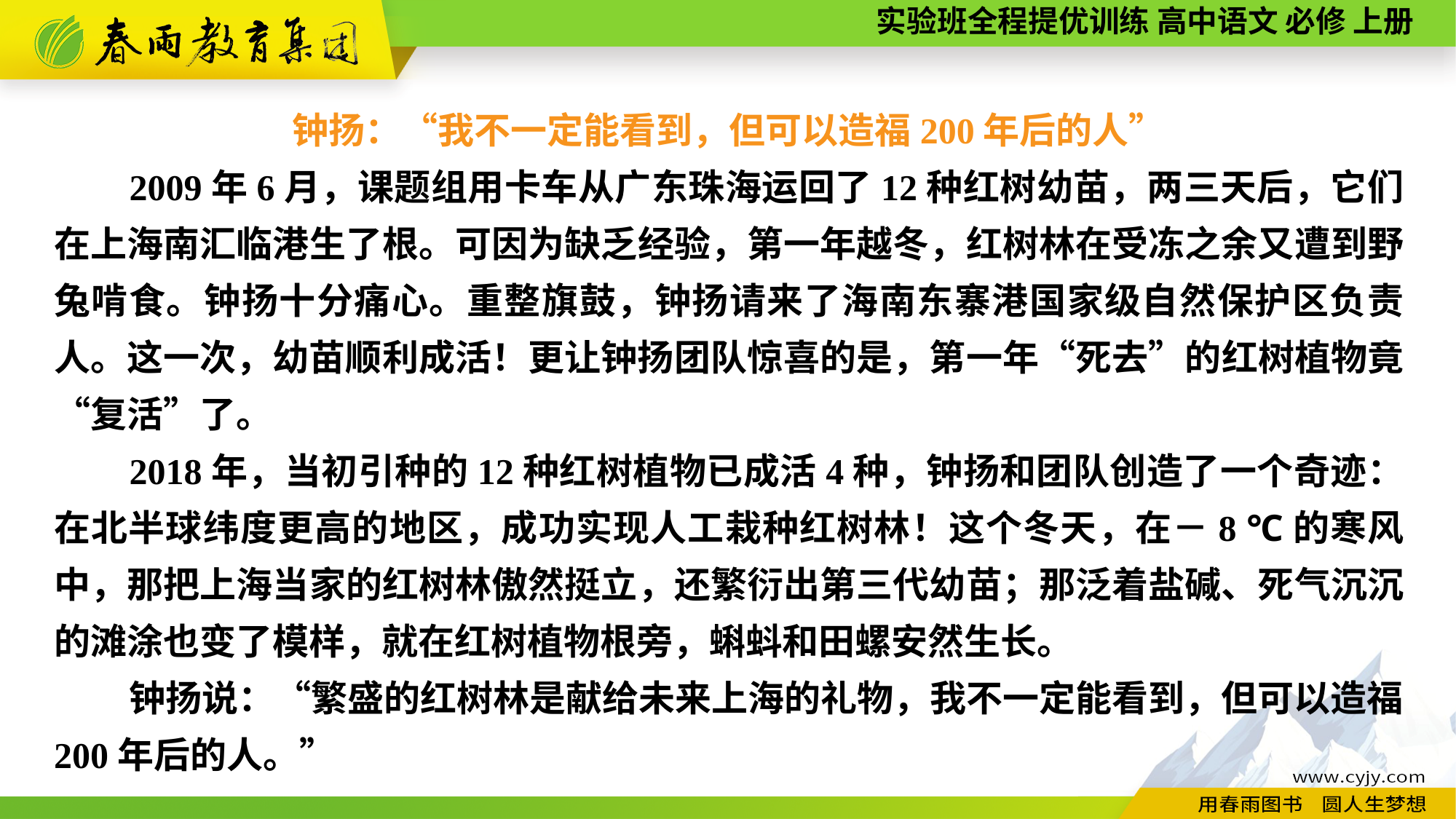

钟扬：“我不一定能看到，但可以造福200年后的人”
2009年6月，课题组用卡车从广东珠海运回了12种红树幼苗，两三天后，它们在上海南汇临港生了根。可因为缺乏经验，第一年越冬，红树林在受冻之余又遭到野兔啃食。钟扬十分痛心。重整旗鼓，钟扬请来了海南东寨港国家级自然保护区负责人。这一次，幼苗顺利成活！更让钟扬团队惊喜的是，第一年“死去”的红树植物竟“复活”了。
2018年，当初引种的12种红树植物已成活4种，钟扬和团队创造了一个奇迹：在北半球纬度更高的地区，成功实现人工栽种红树林！这个冬天，在－8 ℃的寒风中，那把上海当家的红树林傲然挺立，还繁衍出第三代幼苗；那泛着盐碱、死气沉沉的滩涂也变了模样，就在红树植物根旁，蝌蚪和田螺安然生长。
钟扬说：“繁盛的红树林是献给未来上海的礼物，我不一定能看到，但可以造福200年后的人。”